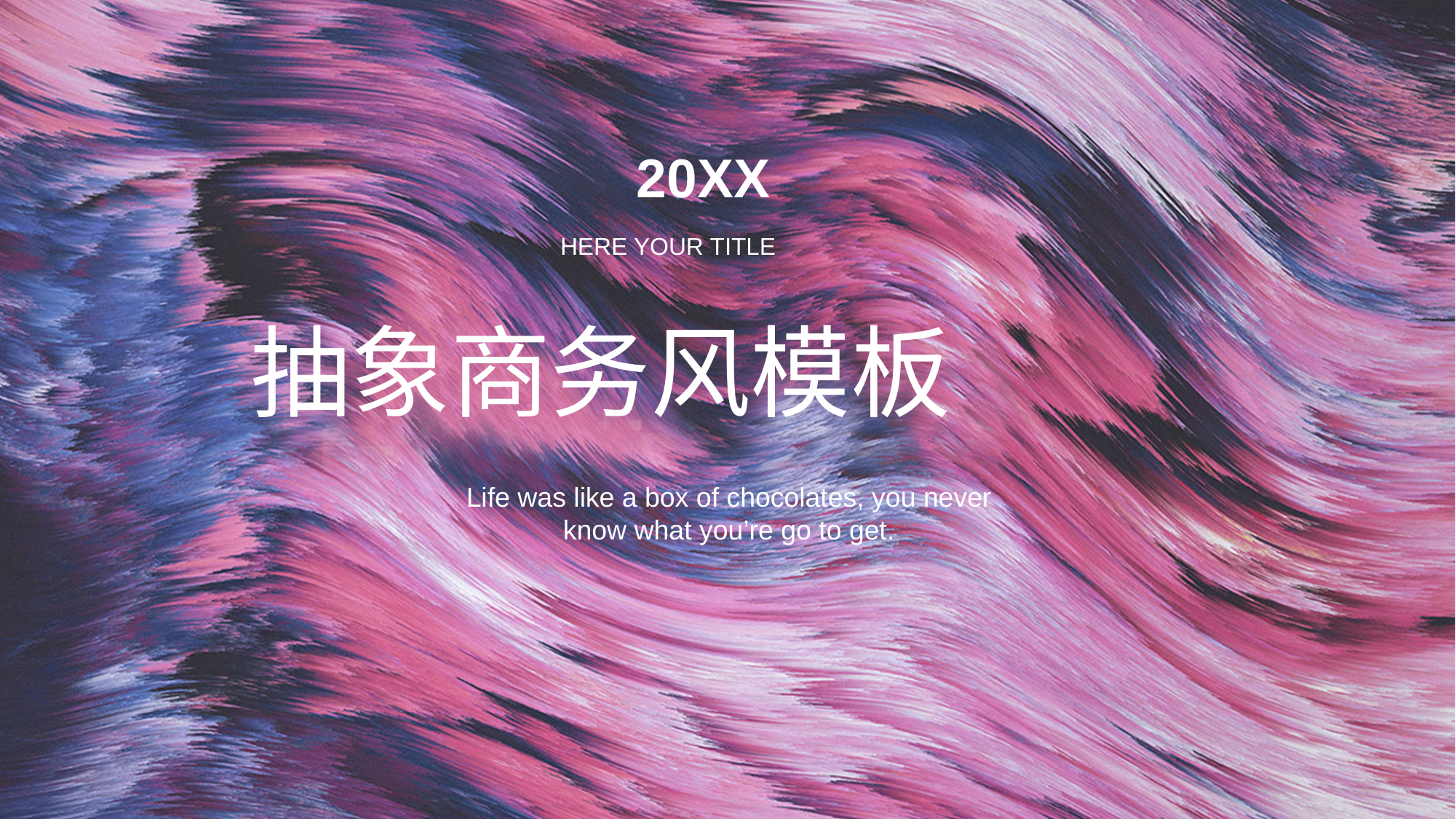

20XX
HERE YOUR TITLE
抽象商务风模板
Life was like a box of chocolates, you never know what you’re go to get.